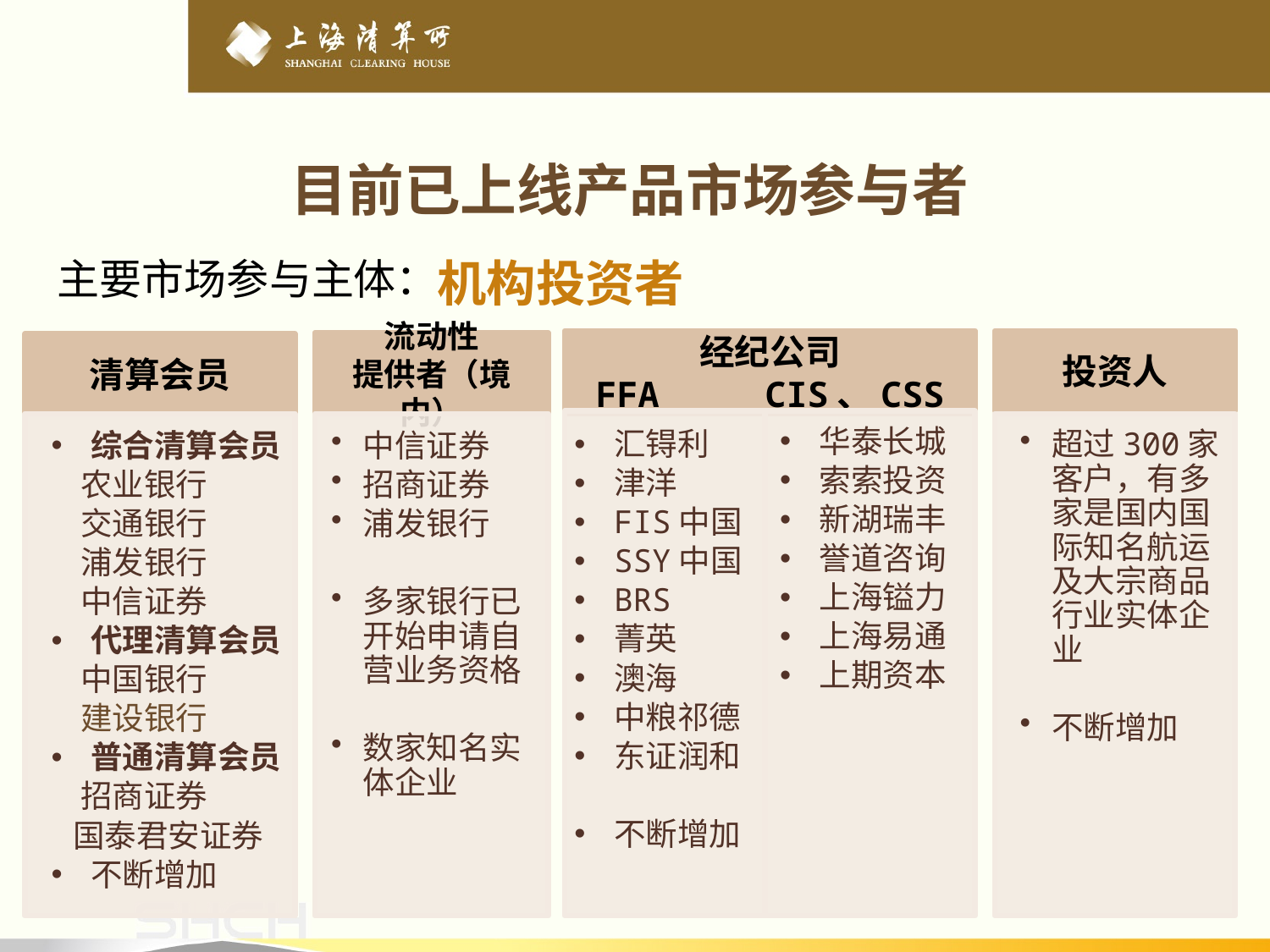

目前已上线产品市场参与者
主要市场参与主体：
机构投资者

经纪公司
FFA     CIS、CSS
投资人
流动性
提供者（境内）
清算会员

华泰长城
索索投资
新湖瑞丰
誉道咨询
上海镒力
上海易通
上期资本

汇锝利
津洋
FIS中国
SSY中国
BRS
菁英
澳海
中粮祁德
东证润和

不断增加

综合清算会员
   农业银行
   交通银行
   浦发银行
   中信证券
代理清算会员
   中国银行
   建设银行
普通清算会员
   招商证券
  国泰君安证券
不断增加

中信证券
招商证券
浦发银行

多家银行已开始申请自营业务资格

数家知名实体企业

超过300家客户，有多家是国内国际知名航运及大宗商品行业实体企业

不断增加